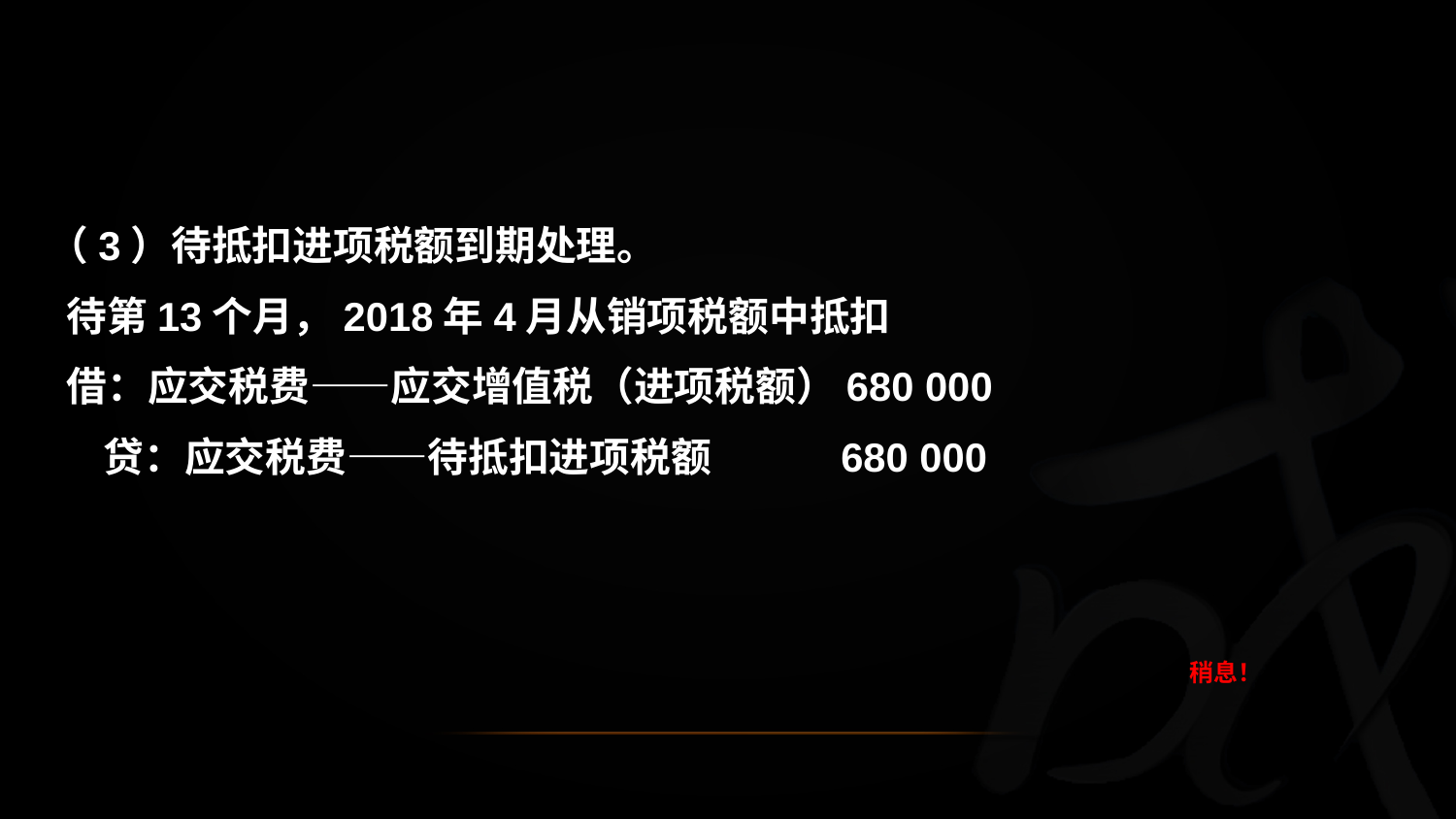

（3）待抵扣进项税额到期处理。
    待第13个月，2018年4月从销项税额中抵扣
    借：应交税费——应交增值税（进项税额）680 000
        贷：应交税费——待抵扣进项税额             680 000

稍息！